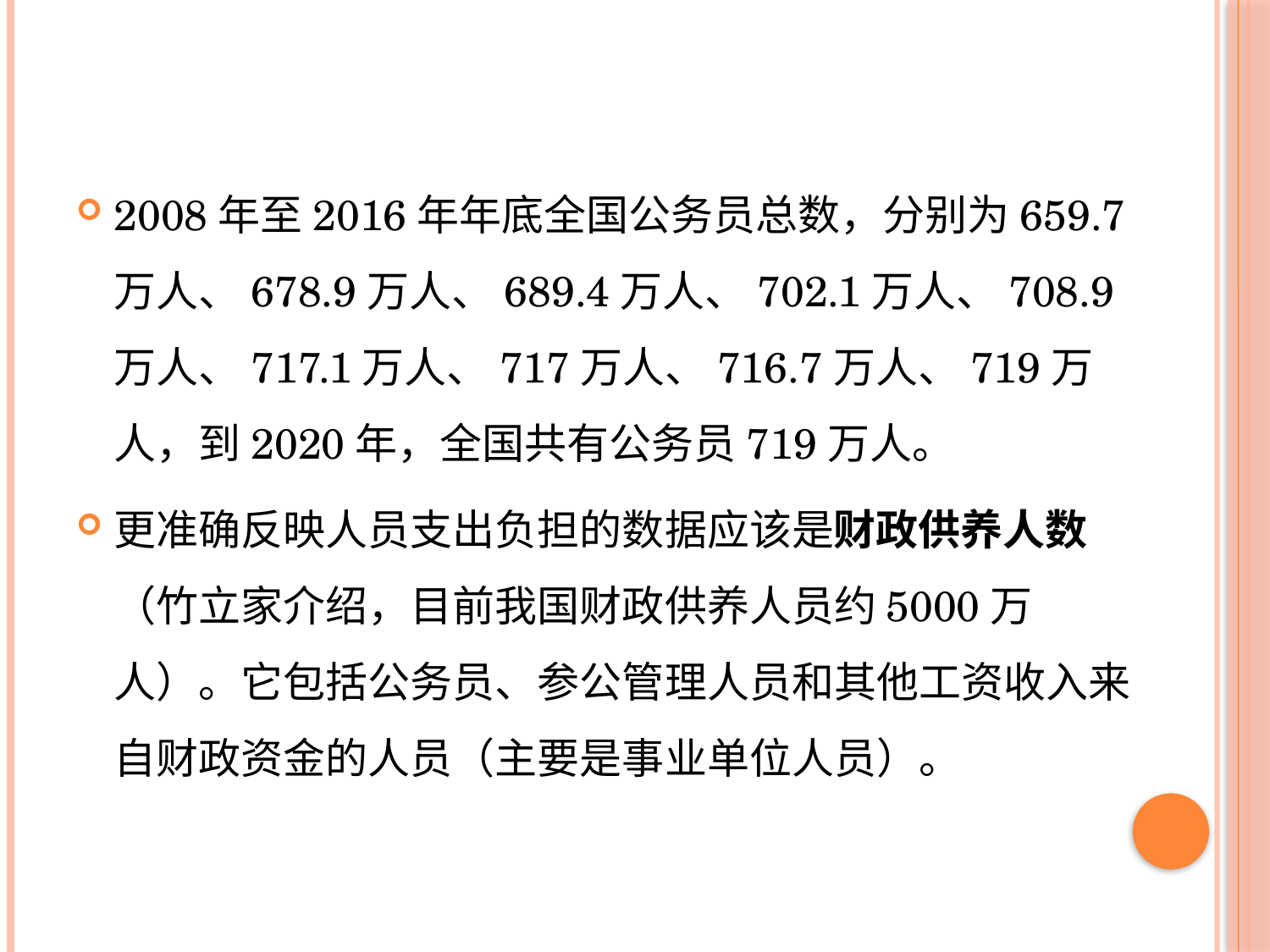

2008年至2016年年底全国公务员总数，分别为659.7万人、678.9万人、689.4万人、702.1万人、708.9万人、717.1万人、717万人、716.7万人、719万人，到2020年，全国共有公务员719万人。
更准确反映人员支出负担的数据应该是财政供养人数（竹立家介绍，目前我国财政供养人员约5000万人）。它包括公务员、参公管理人员和其他工资收入来自财政资金的人员（主要是事业单位人员）。